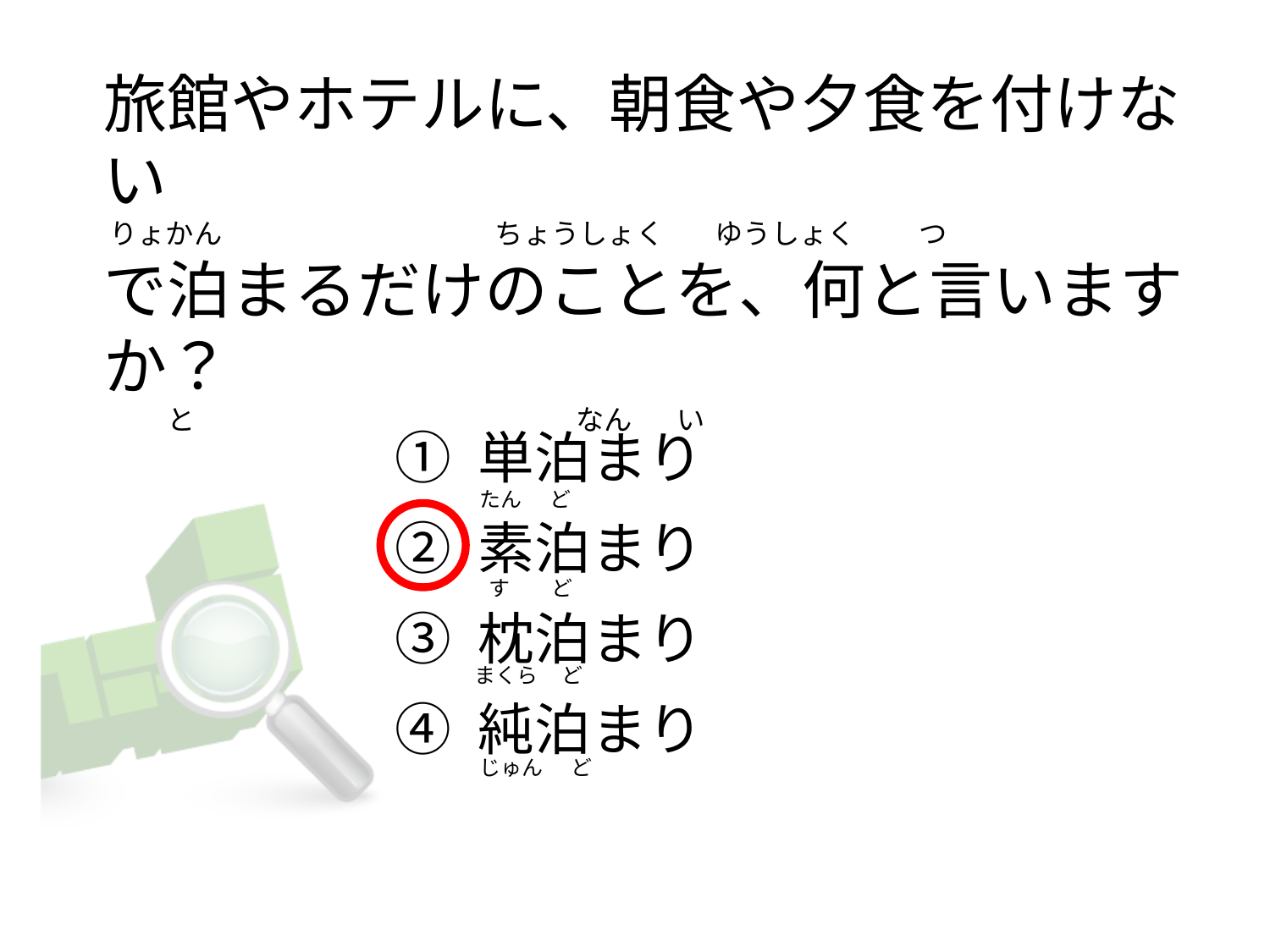

# 旅館やホテルに、朝食や夕食を付けない  りょかん                                           ちょうしょく        ゆうしょく          つ で泊まるだけのことを、何と言いますか？           と                                                            なん       い
① 単泊まり
② 素泊まり
③ 枕泊まり
④ 純泊まり
たん      ど

  す         ど
まくら     ど
じゅん      ど